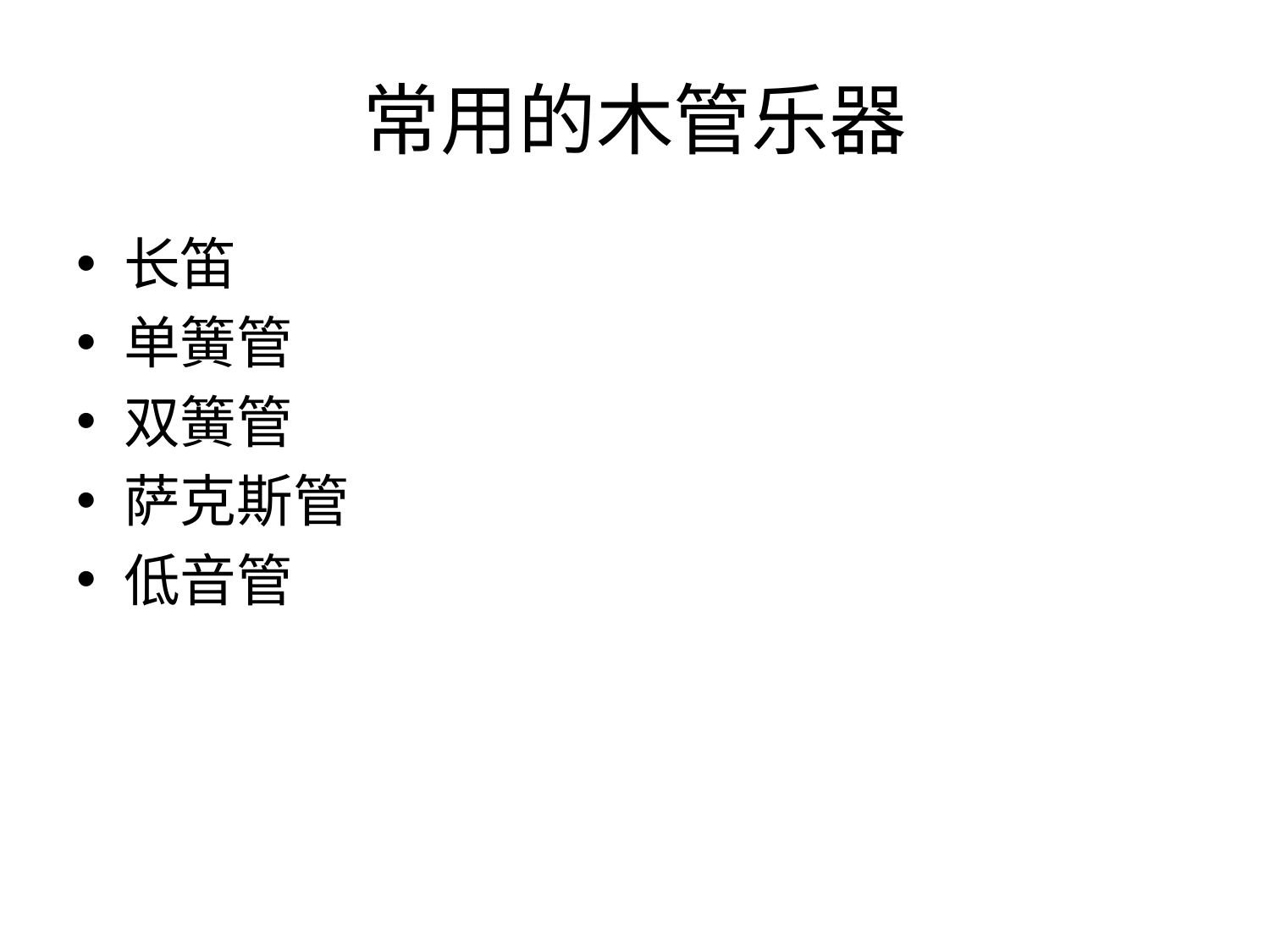

# 常用的木管乐器
长笛
单簧管
双簧管
萨克斯管
低音管